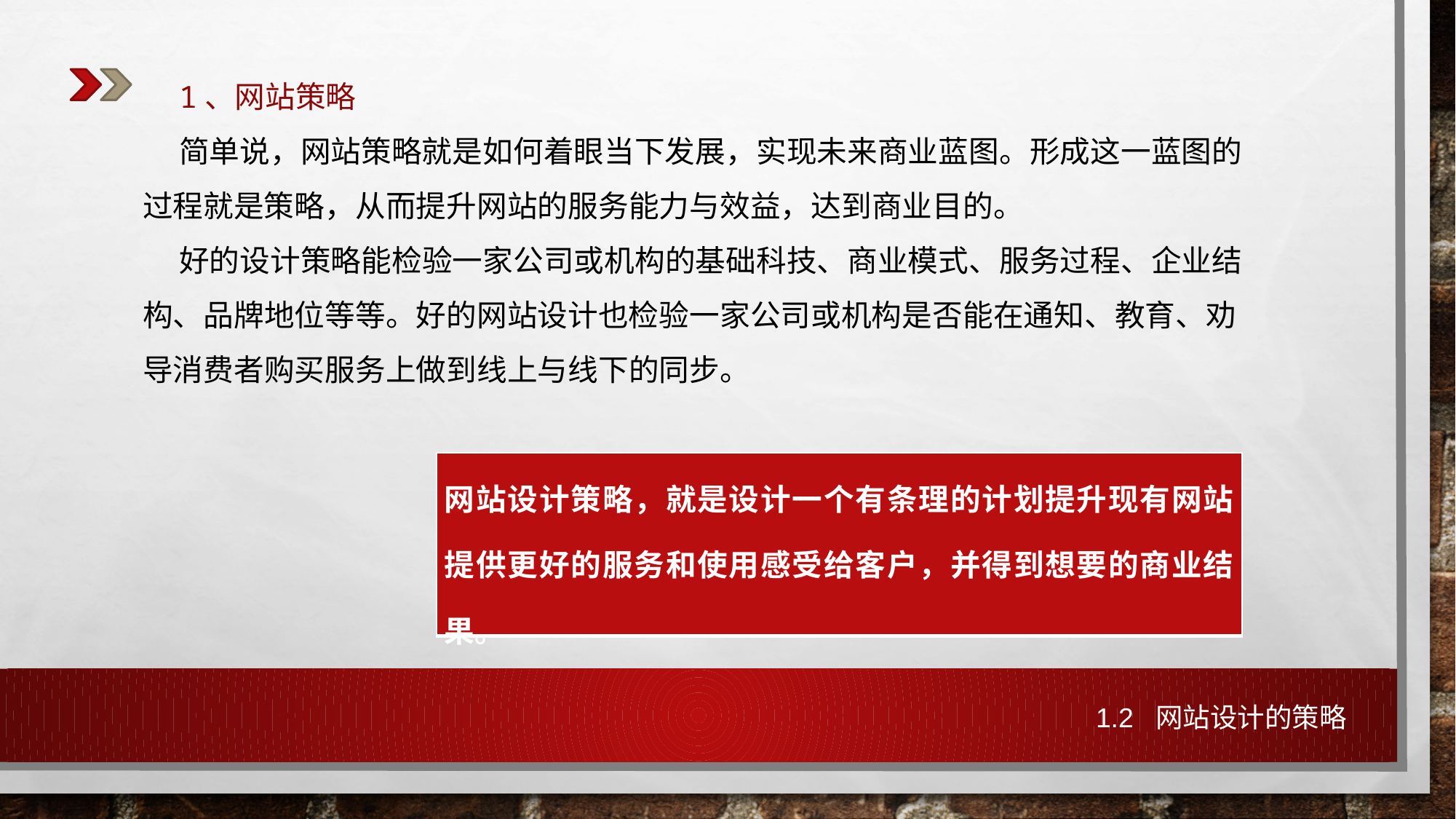

1、网站策略
简单说，网站策略就是如何着眼当下发展，实现未来商业蓝图。形成这一蓝图的过程就是策略，从而提升网站的服务能力与效益，达到商业目的。
好的设计策略能检验一家公司或机构的基础科技、商业模式、服务过程、企业结构、品牌地位等等。好的网站设计也检验一家公司或机构是否能在通知、教育、劝导消费者购买服务上做到线上与线下的同步。

| 网站设计策略，就是设计一个有条理的计划提升现有网站提供更好的服务和使用感受给客户，并得到想要的商业结果。 |
| --- |
1.2  网站设计的策略